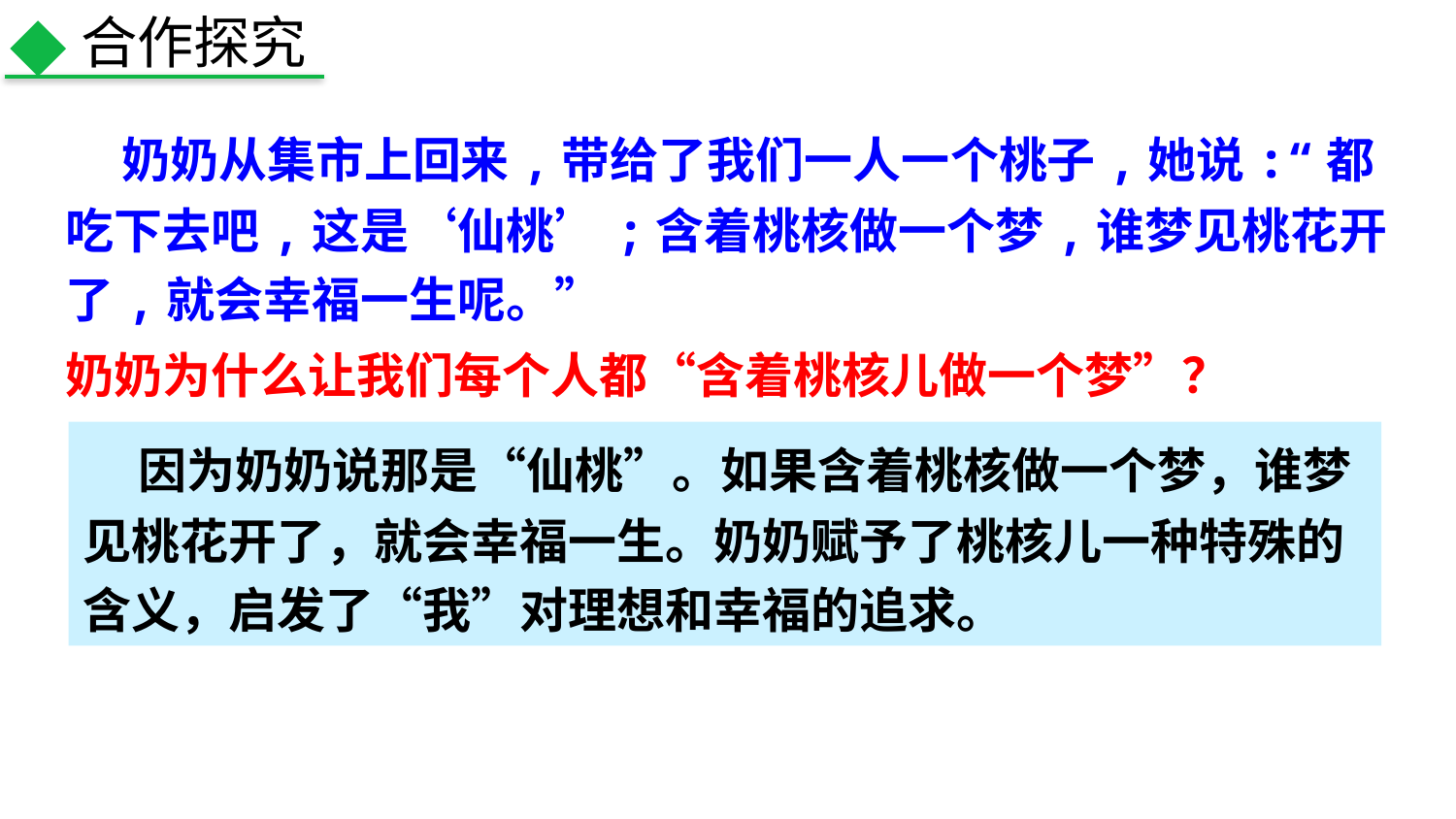

合作探究

    奶奶从集市上回来,带给了我们一人一个桃子,她说:“都吃下去吧,这是‘仙桃’;含着桃核做一个梦,谁梦见桃花开了,就会幸福一生呢。”
奶奶为什么让我们每个人都“含着桃核儿做一个梦”？
    因为奶奶说那是“仙桃”。如果含着桃核做一个梦，谁梦见桃花开了，就会幸福一生。奶奶赋予了桃核儿一种特殊的含义，启发了“我”对理想和幸福的追求。